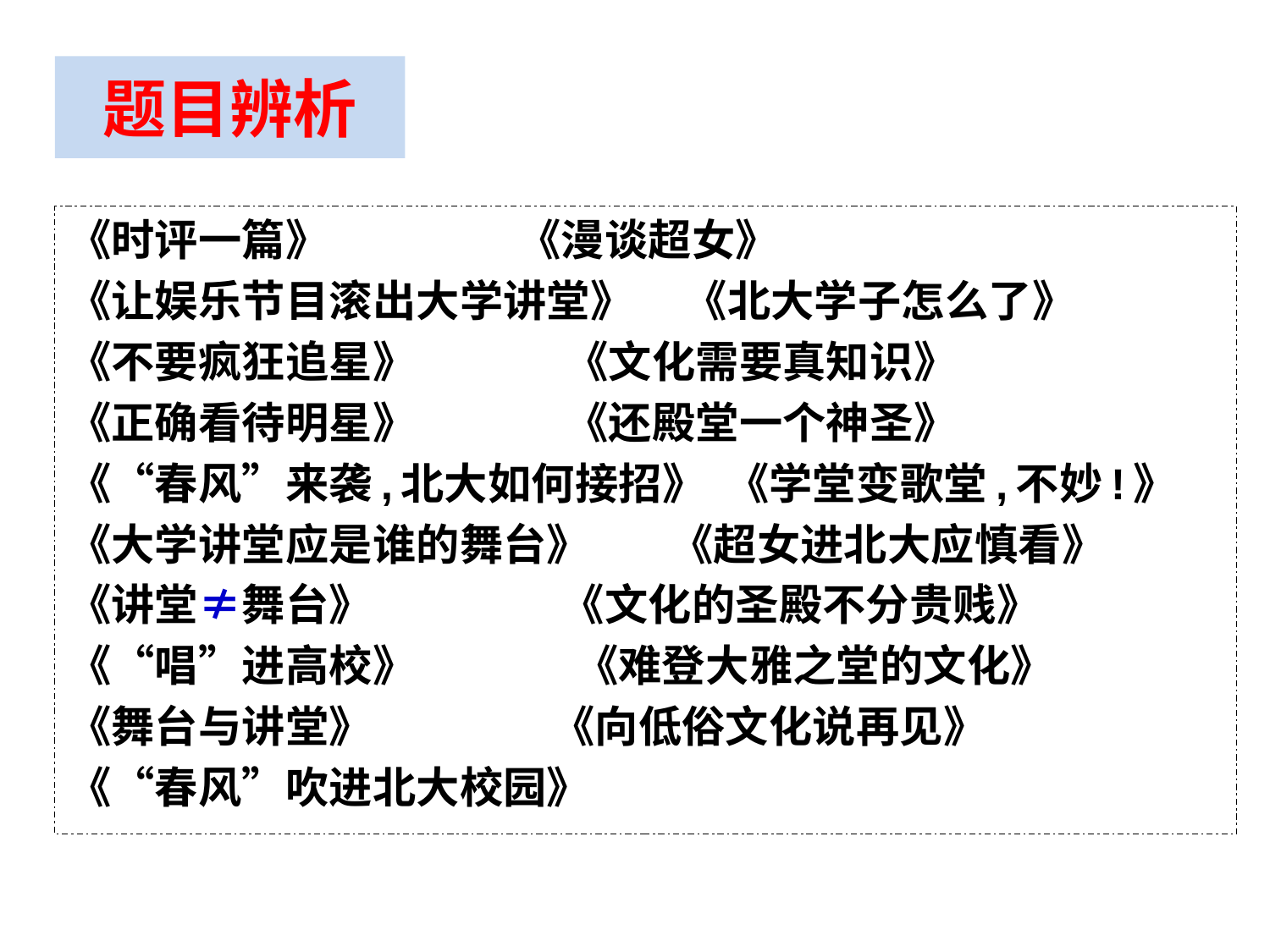

题目辨析
《时评一篇》                   《漫谈超女》
《让娱乐节目滚出大学讲堂》     《北大学子怎么了》
《不要疯狂追星》               《文化需要真知识》
《正确看待明星》               《还殿堂一个神圣》
《“春风”来袭,北大如何接招》  《学堂变歌堂,不妙!》
《大学讲堂应是谁的舞台》        《超女进北大应慎看》
《讲堂≠舞台》                   《文化的圣殿不分贵贱》
《“唱”进高校》                《难登大雅之堂的文化》
《舞台与讲堂》                  《向低俗文化说再见》
《“春风”吹进北大校园》